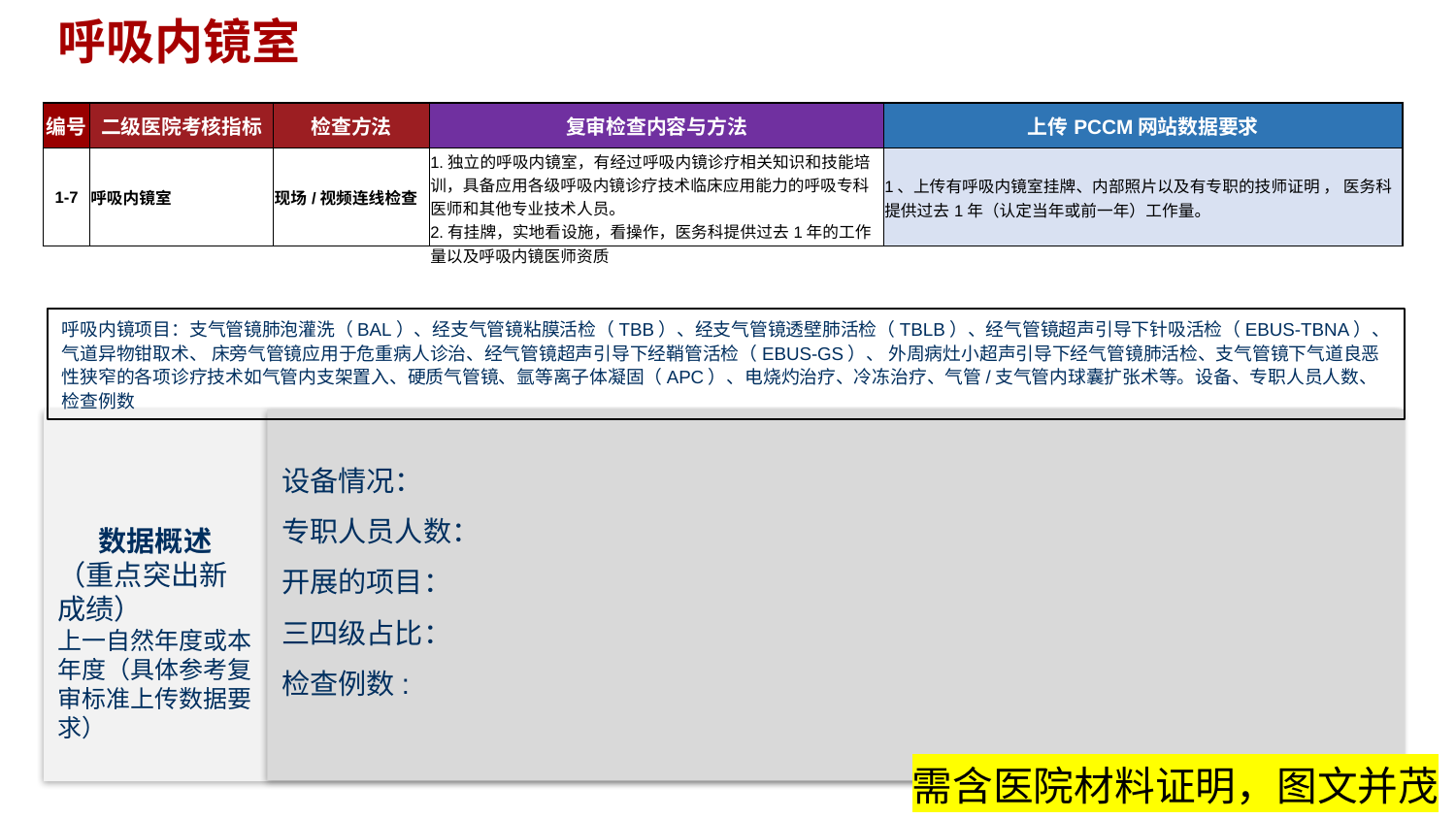

# 呼吸内镜室
| 编号 | 二级医院考核指标 | 检查方法 | 复审检查内容与方法 | 上传PCCM网站数据要求 |
| --- | --- | --- | --- | --- |
| 1-7 | 呼吸内镜室 | 现场/视频连线检查 | 1.独立的呼吸内镜室，有经过呼吸内镜诊疗相关知识和技能培训，具备应用各级呼吸内镜诊疗技术临床应用能力的呼吸专科医师和其他专业技术人员。 2.有挂牌，实地看设施，看操作，医务科提供过去1年的工作量以及呼吸内镜医师资质 | 1、上传有呼吸内镜室挂牌、内部照片以及有专职的技师证明 ， 医务科提供过去1年（认定当年或前一年）工作量。 |
呼吸内镜项目：支气管镜肺泡灌洗（BAL）、经支气管镜粘膜活检（TBB）、经支气管镜透壁肺活检（TBLB）、经气管镜超声引导下针吸活检（EBUS-TBNA）、 气道异物钳取术、 床旁气管镜应用于危重病人诊治、经气管镜超声引导下经鞘管活检（EBUS-GS）、 外周病灶小超声引导下经气管镜肺活检、支气管镜下气道良恶性狭窄的各项诊疗技术如气管内支架置入、硬质气管镜、氩等离子体凝固（APC）、电烧灼治疗、冷冻治疗、气管/支气管内球囊扩张术等。设备、专职人员人数、检查例数

设备情况：
专职人员人数：
开展的项目：
三四级占比：
检查例数:

数据概述
（重点突出新成绩）
上一自然年度或本年度（具体参考复审标准上传数据要求）

需含医院材料证明，图文并茂